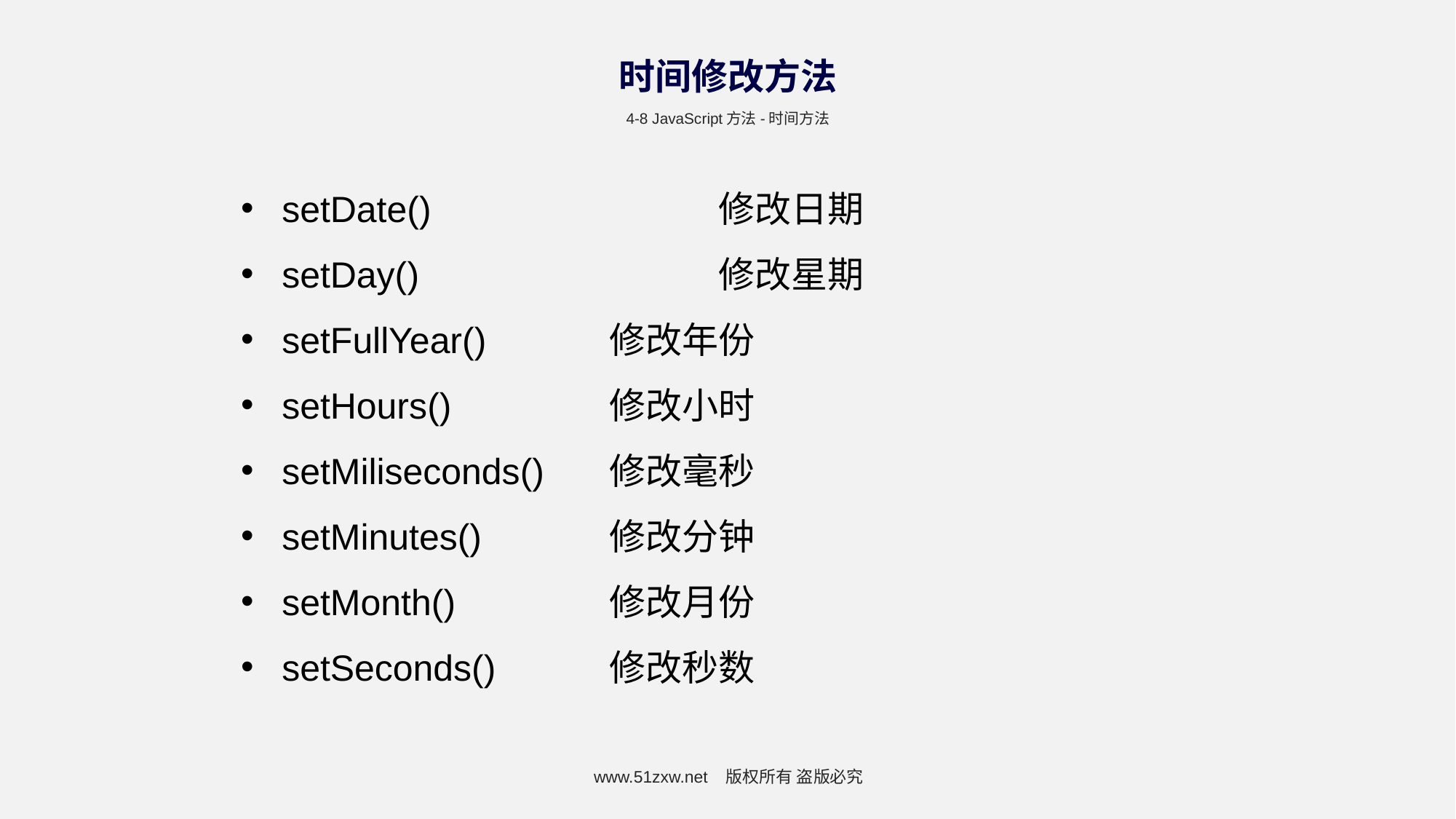

时间修改方法
4-8 JavaScript方法-时间方法
setDate()			修改日期
setDay()			修改星期
setFullYear()		修改年份
setHours()		修改小时
setMiliseconds()	修改毫秒
setMinutes()		修改分钟
setMonth()		修改月份
setSeconds()		修改秒数
www.51zxw.net   版权所有 盗版必究